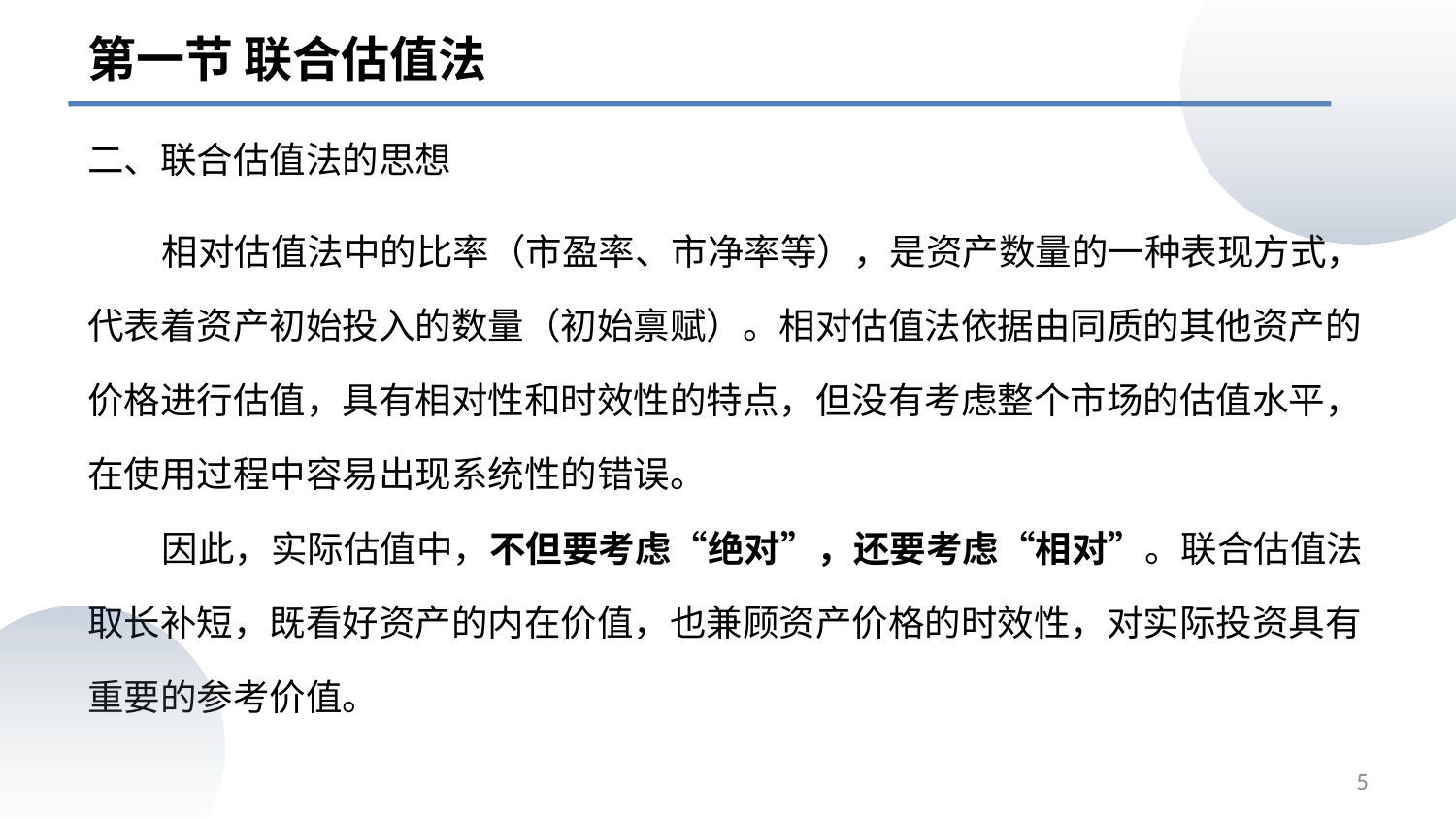

第一节 联合估值法
# 二、联合估值法的思想
        相对估值法中的比率（市盈率、市净率等），是资产数量的一种表现方式，代表着资产初始投入的数量（初始禀赋）。相对估值法依据由同质的其他资产的价格进行估值，具有相对性和时效性的特点，但没有考虑整个市场的估值水平，在使用过程中容易出现系统性的错误。
        因此，实际估值中，不但要考虑“绝对”，还要考虑“相对”。联合估值法取长补短，既看好资产的内在价值，也兼顾资产价格的时效性，对实际投资具有重要的参考价值。

5